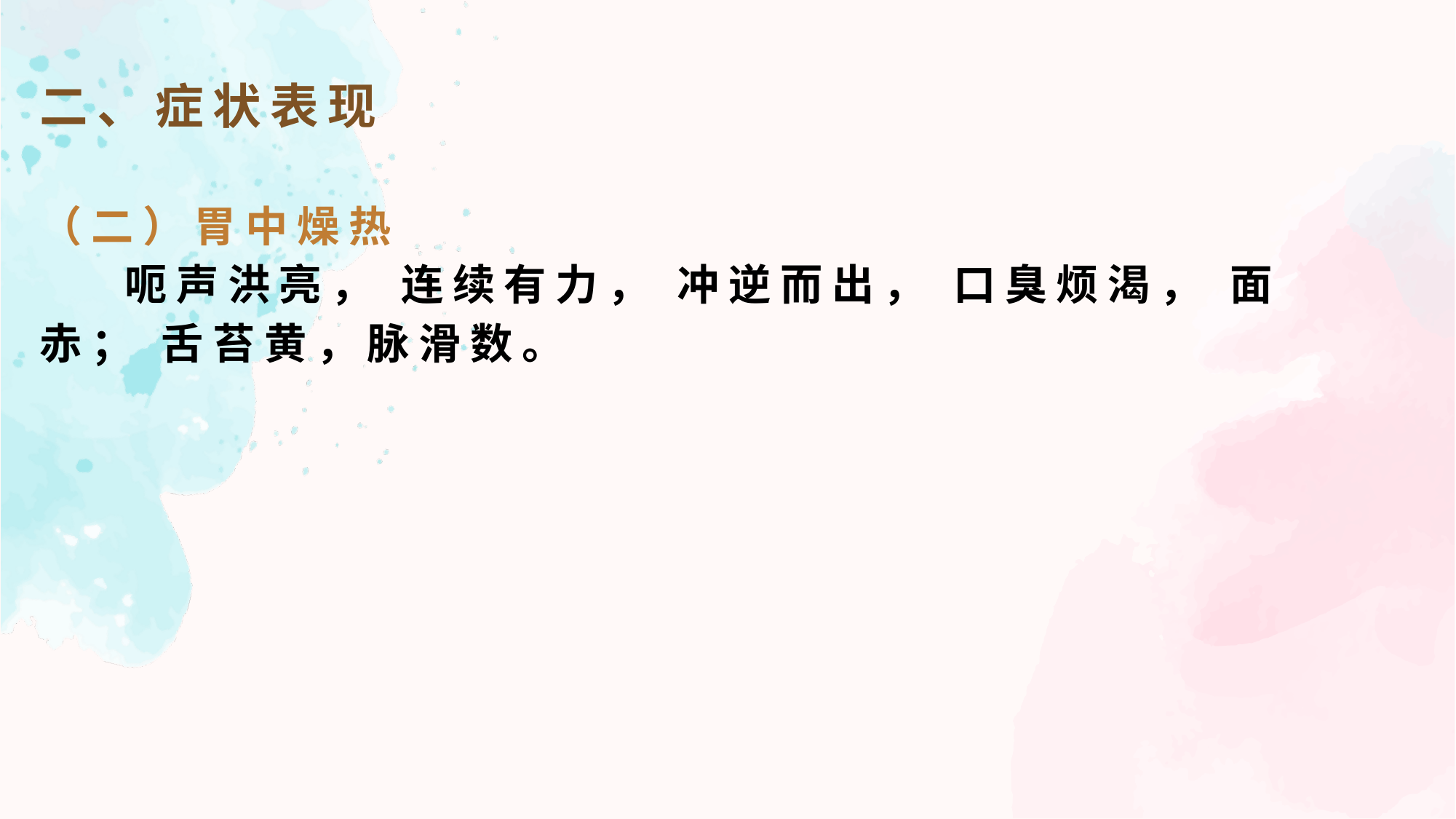

二、症状表现

（二）胃中燥热
    呃声洪亮， 连续有力， 冲逆而出， 口臭烦渴， 面赤； 舌苔黄，脉滑数。